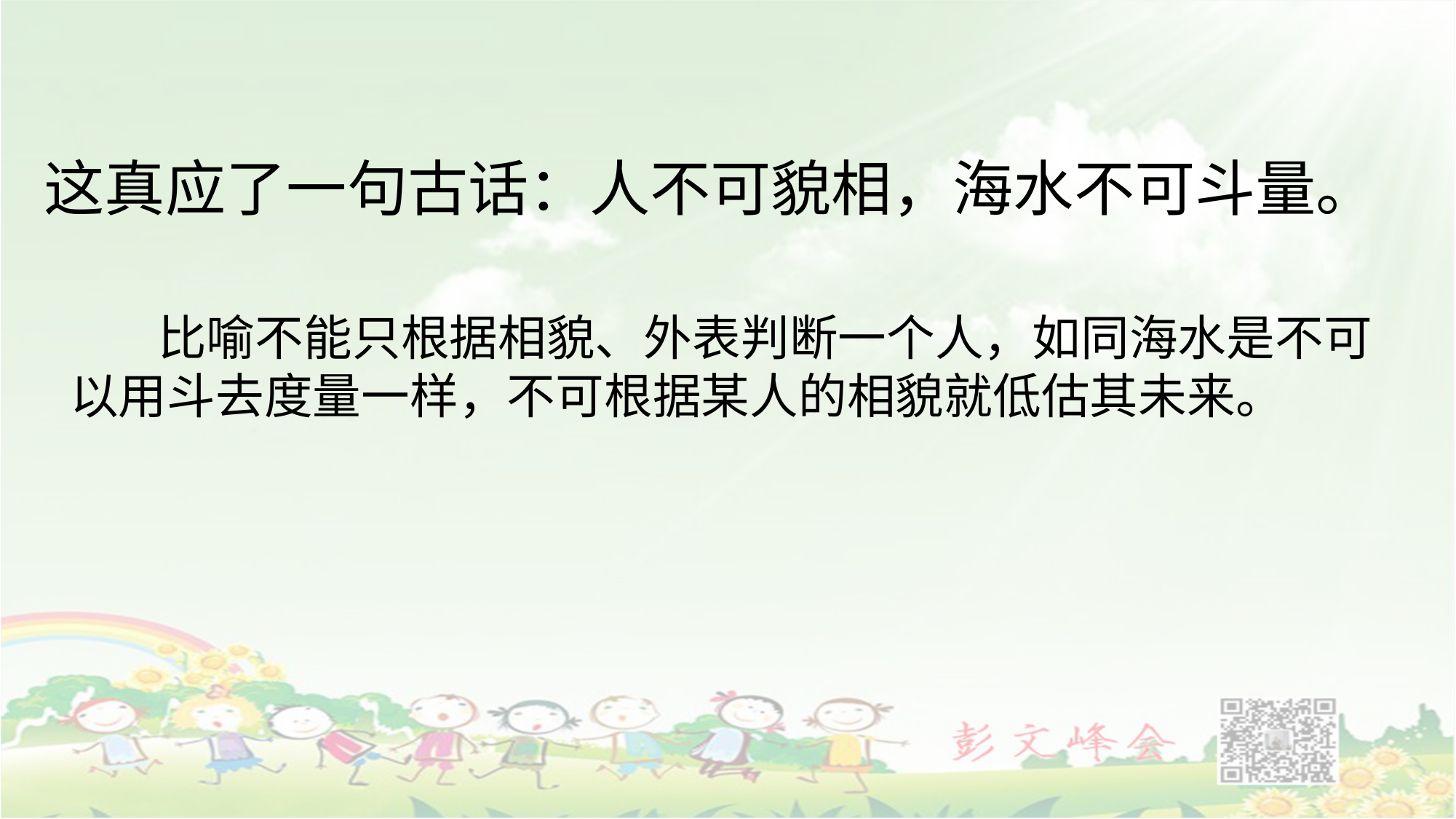

这真应了一句古话：人不可貌相，海水不可斗量。
       比喻不能只根据相貌、外表判断一个人，如同海水是不可以用斗去度量一样，不可根据某人的相貌就低估其未来。